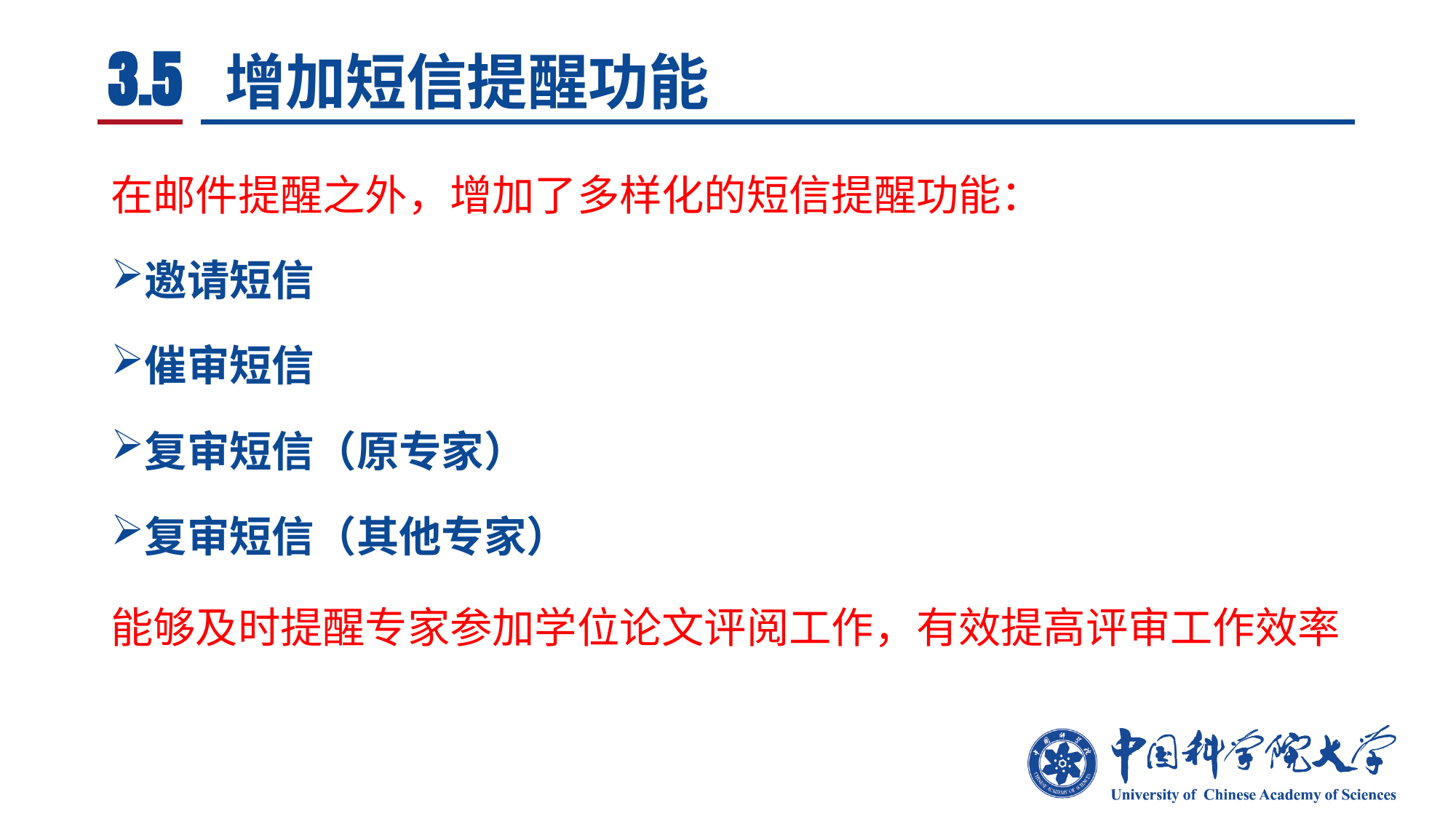

# 3.5  增加短信提醒功能
在邮件提醒之外，增加了多样化的短信提醒功能：
邀请短信
催审短信
复审短信（原专家）
复审短信（其他专家）
能够及时提醒专家参加学位论文评阅工作，有效提高评审工作效率